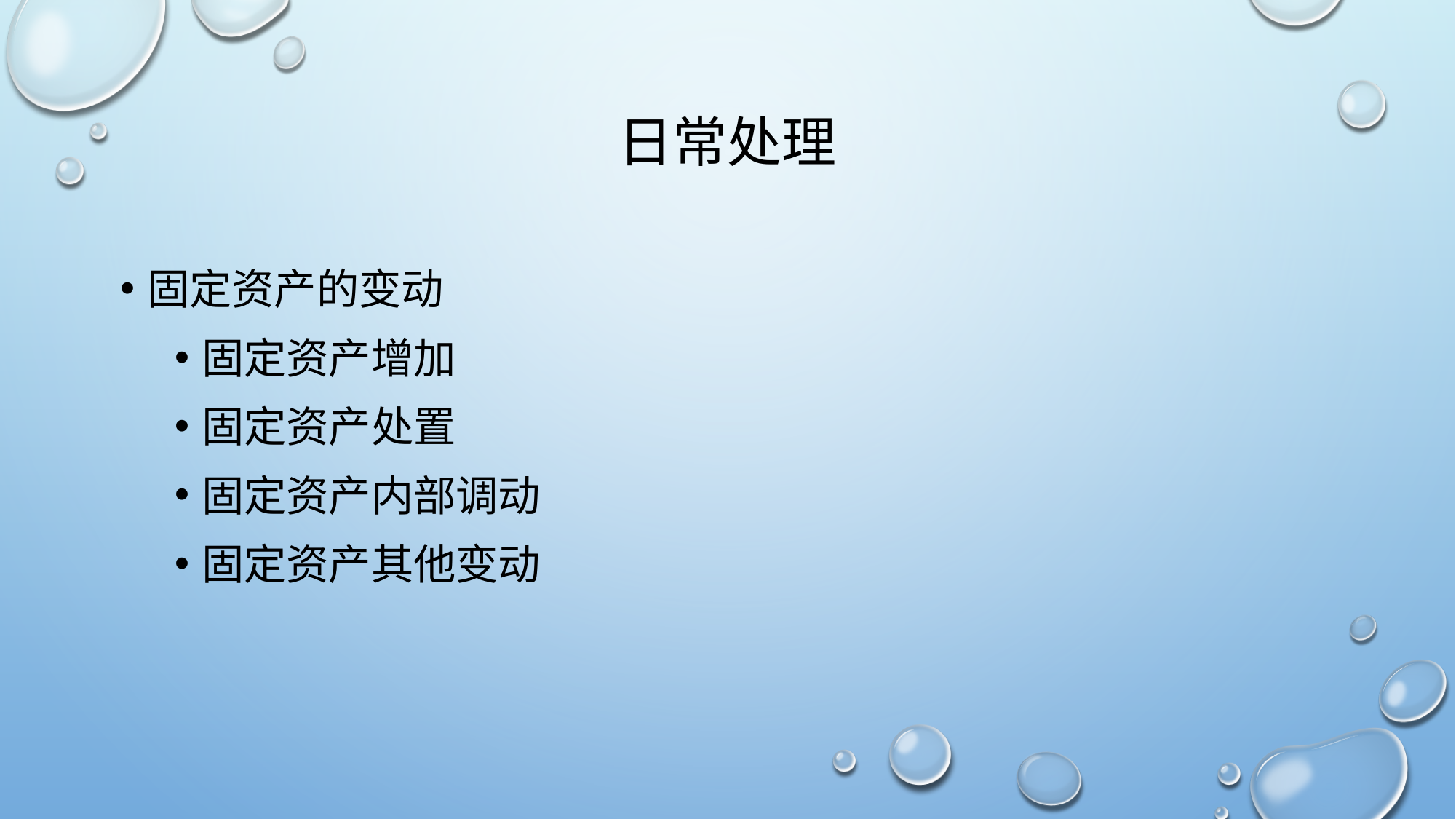

# 日常处理
固定资产的变动
固定资产增加
固定资产处置
固定资产内部调动
固定资产其他变动